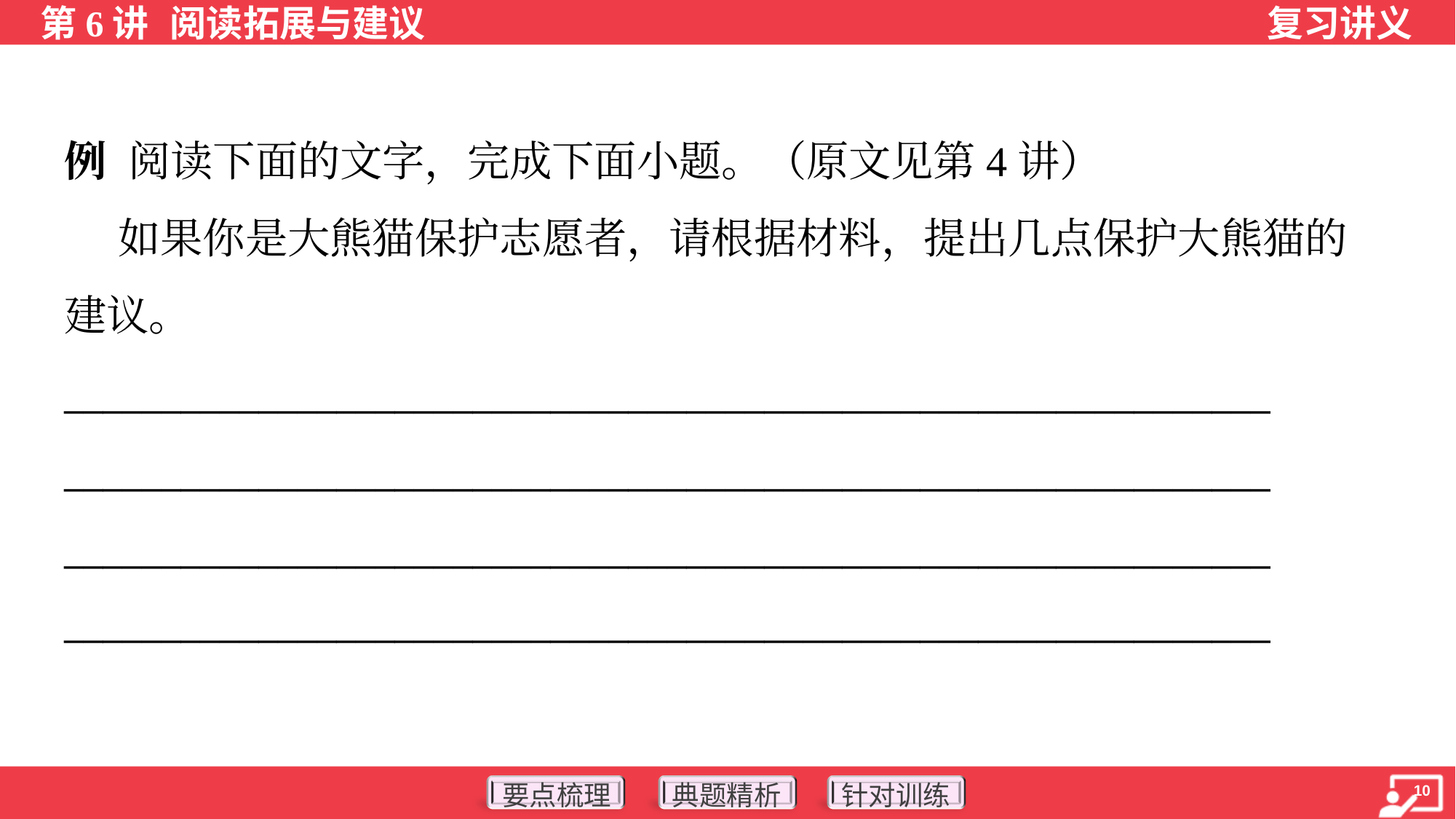

例  阅读下面的文字，完成下面小题。（原文见第4讲）
    如果你是大熊猫保护志愿者，请根据材料，提出几点保护大熊猫的
建议。
______________________________________________________________
______________________________________________________________
______________________________________________________________
______________________________________________________________